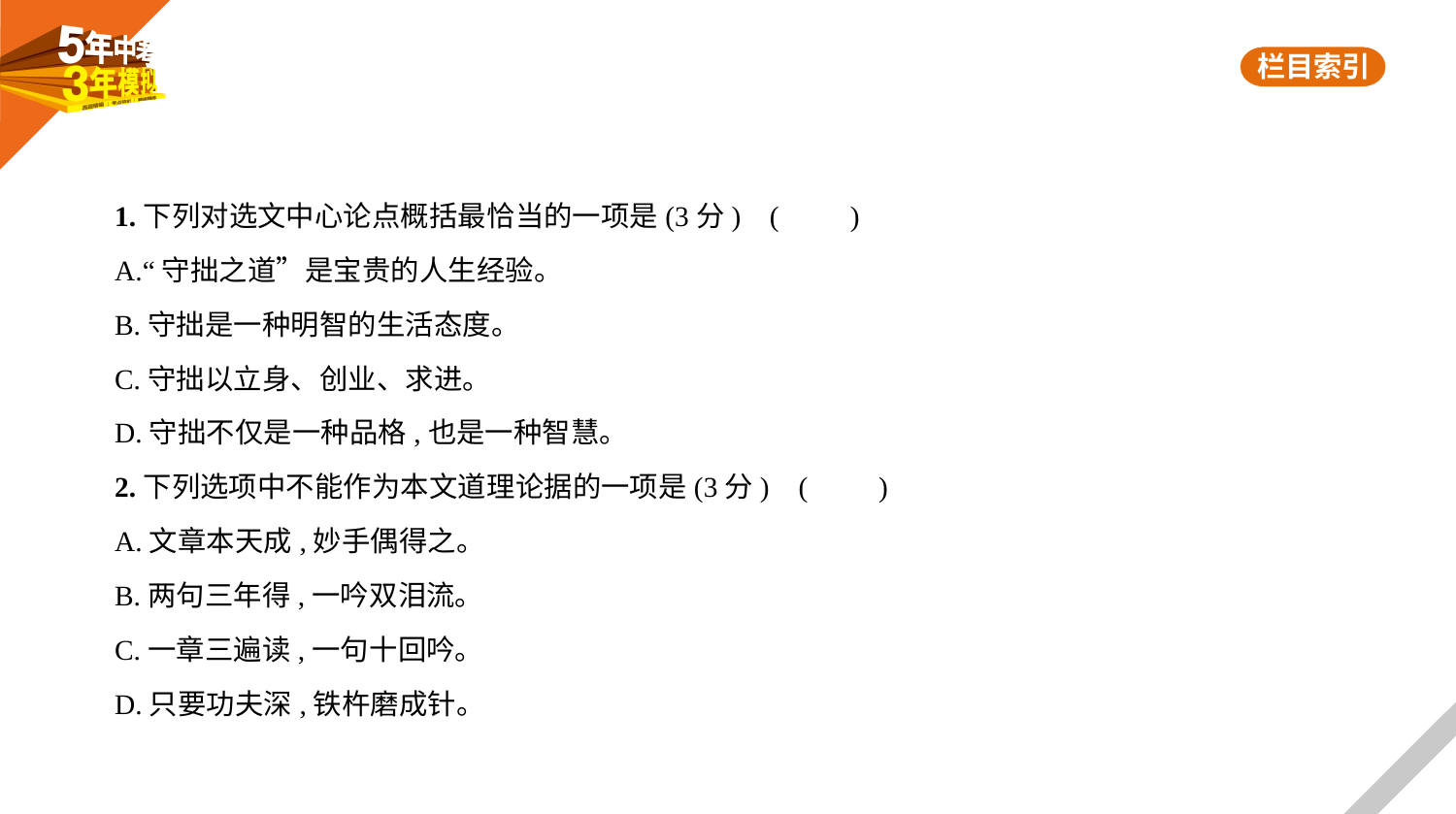

1.下列对选文中心论点概括最恰当的一项是(3分) (　　)
A.“守拙之道”是宝贵的人生经验。
B.守拙是一种明智的生活态度。
C.守拙以立身、创业、求进。
D.守拙不仅是一种品格,也是一种智慧。
2.下列选项中不能作为本文道理论据的一项是(3分) (　　)
A.文章本天成,妙手偶得之。
B.两句三年得,一吟双泪流。
C.一章三遍读,一句十回吟。
D.只要功夫深,铁杵磨成针。